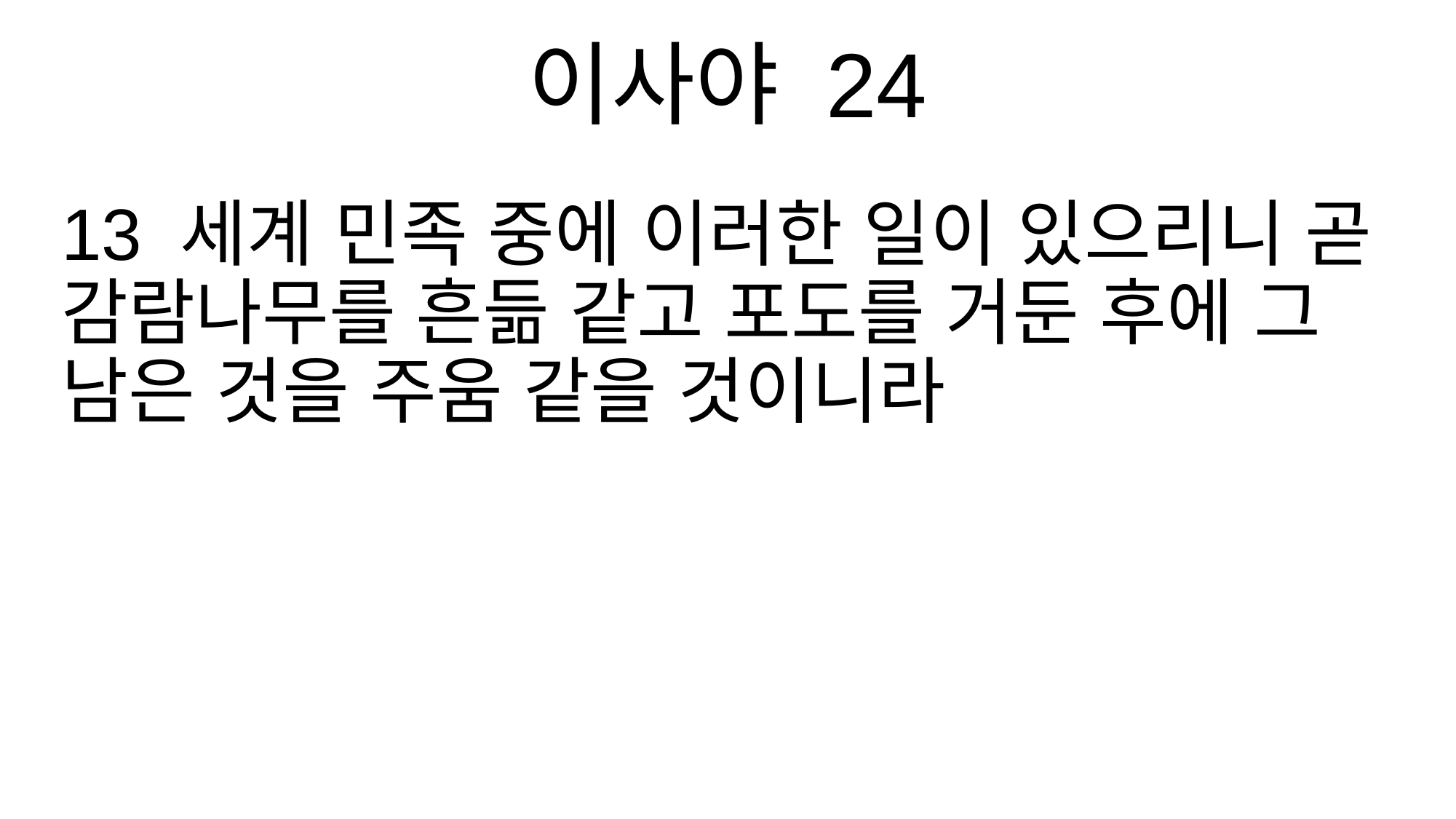

이사야 24
13 세계 민족 중에 이러한 일이 있으리니 곧 감람나무를 흔듦 같고 포도를 거둔 후에 그 남은 것을 주움 같을 것이니라